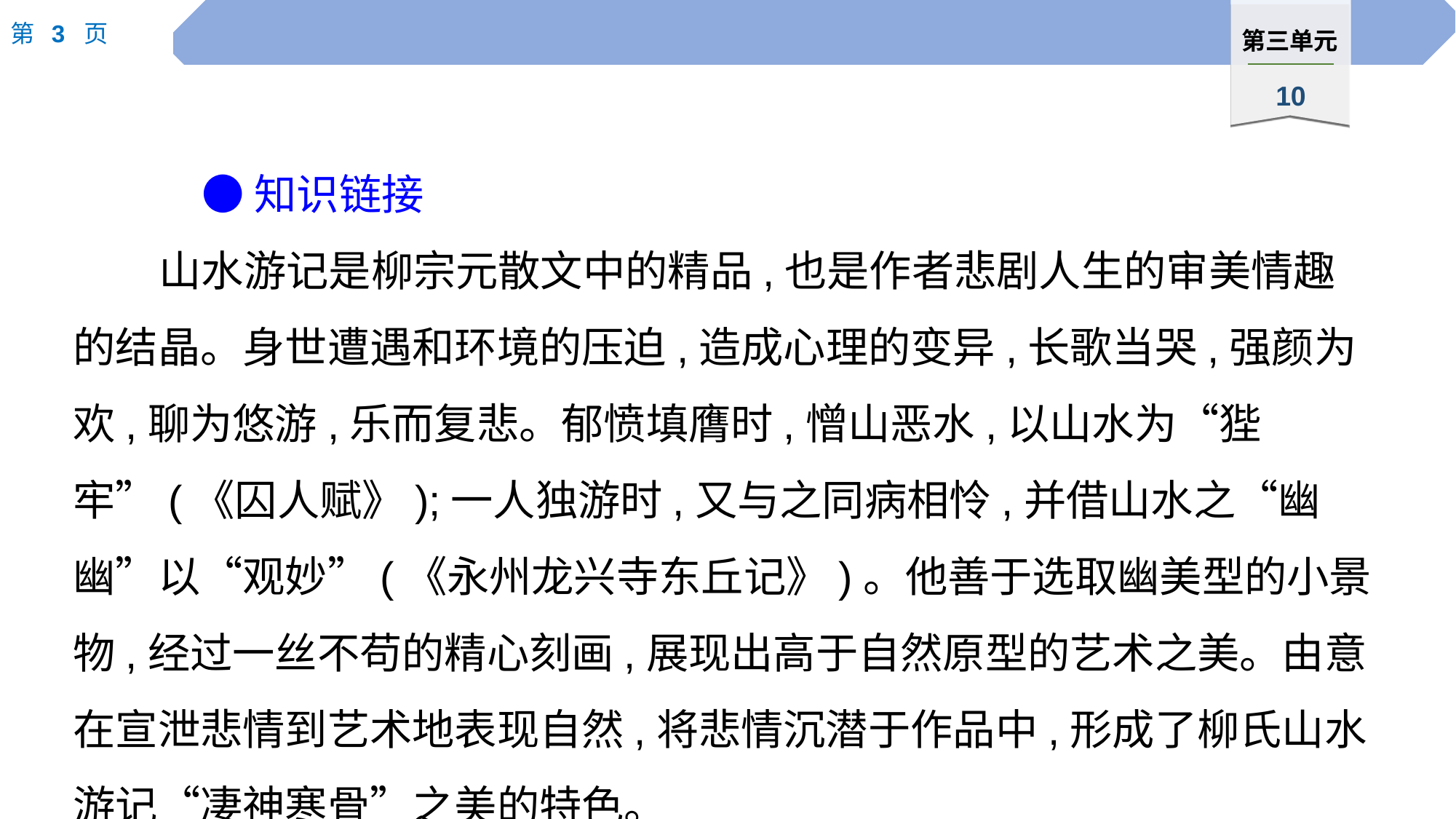

●知识链接
山水游记是柳宗元散文中的精品,也是作者悲剧人生的审美情趣的结晶。身世遭遇和环境的压迫,造成心理的变异,长歌当哭,强颜为欢,聊为悠游,乐而复悲。郁愤填膺时,憎山恶水,以山水为“狴牢”(《囚人赋》);一人独游时,又与之同病相怜,并借山水之“幽幽”以“观妙”(《永州龙兴寺东丘记》)。他善于选取幽美型的小景物,经过一丝不苟的精心刻画,展现出高于自然原型的艺术之美。由意在宣泄悲情到艺术地表现自然,将悲情沉潜于作品中,形成了柳氏山水游记“凄神寒骨”之美的特色。